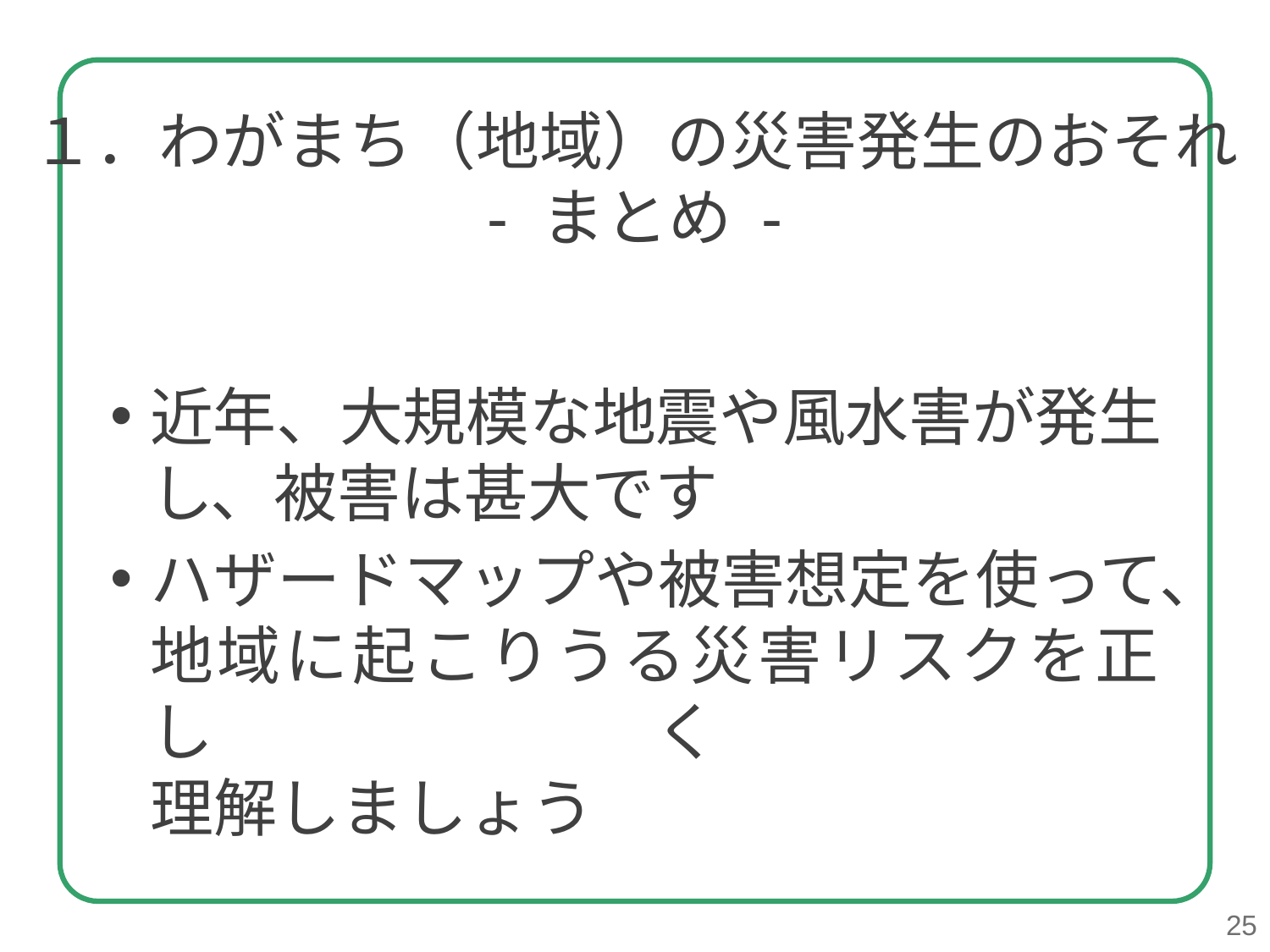

１．わがまち（地域）の災害発生のおそれ
- まとめ -
近年、大規模な地震や風水害が発生し、被害は甚大です
ハザードマップや被害想定を使って、地域に起こりうる災害リスクを正しく
理解しましょう

25